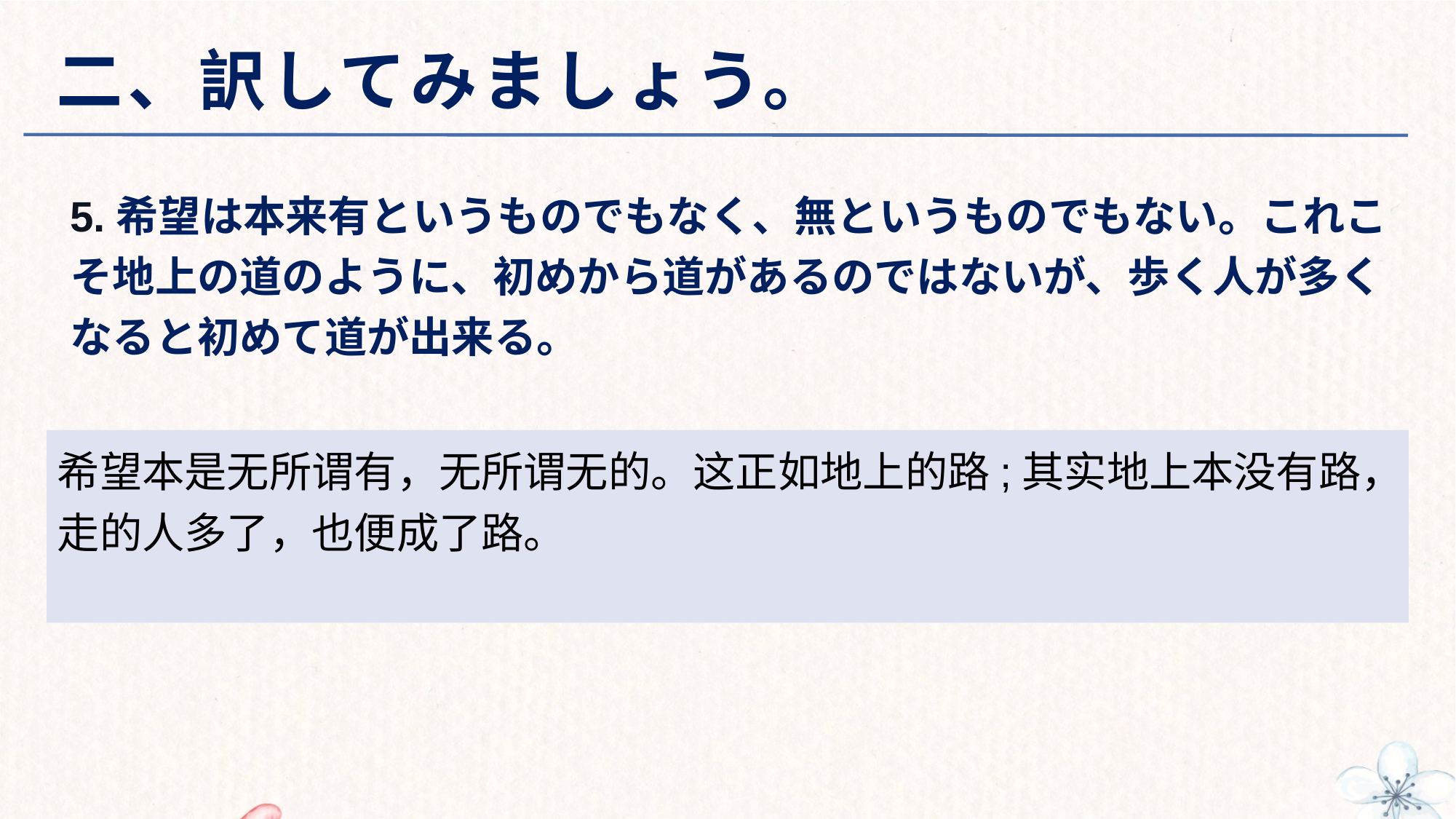

# 二、訳してみましょう。
5.希望は本来有というものでもなく、無というものでもない。これこそ地上の道のように、初めから道があるのではないが、歩く人が多くなると初めて道が出来る。

希望本是无所谓有，无所谓无的。这正如地上的路;其实地上本没有路，走的人多了，也便成了路。